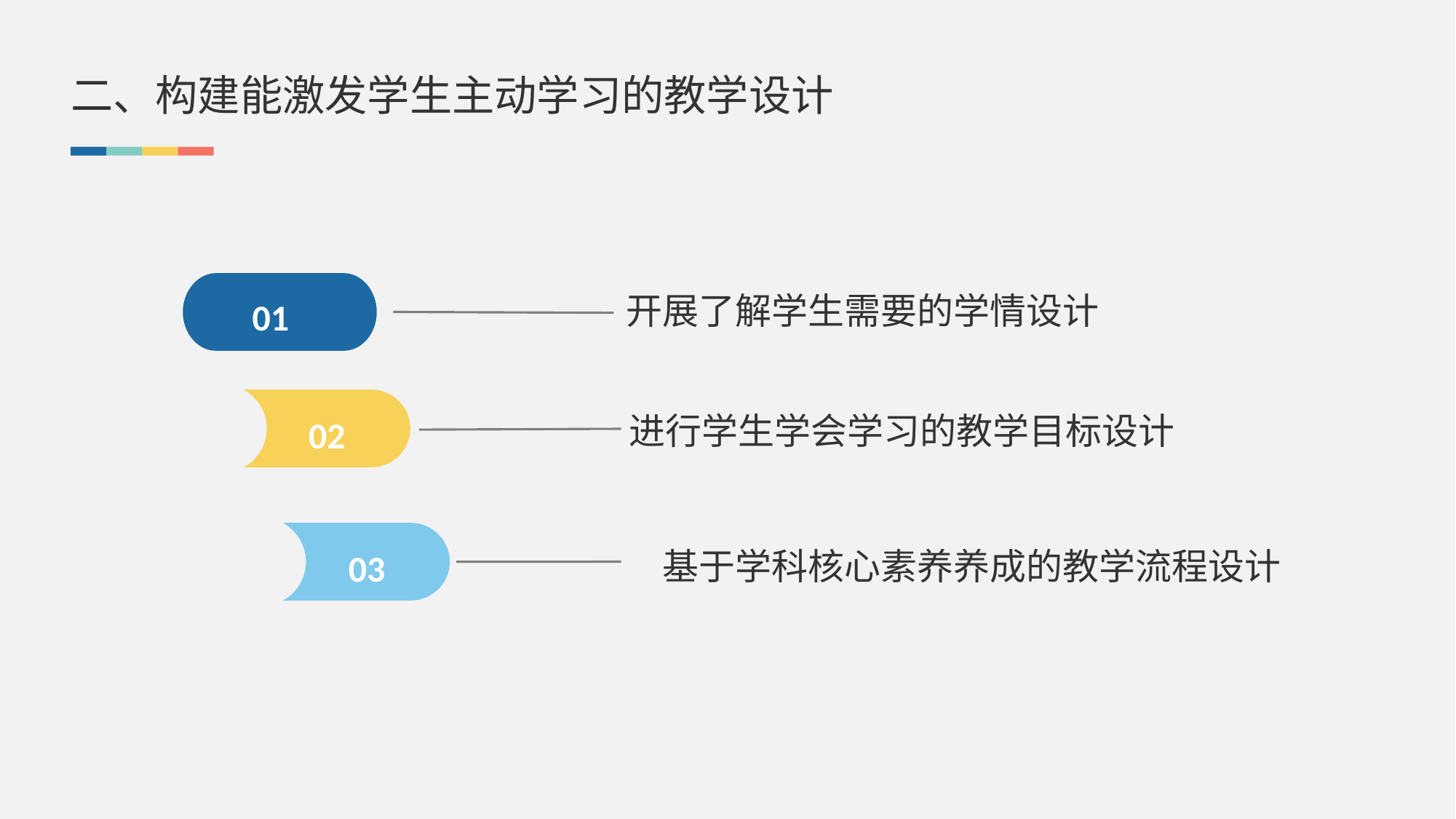

二、构建能激发学生主动学习的教学设计

01
开展了解学生需要的学情设计

进行学生学会学习的教学目标设计
02

基于学科核心素养养成的教学流程设计
03